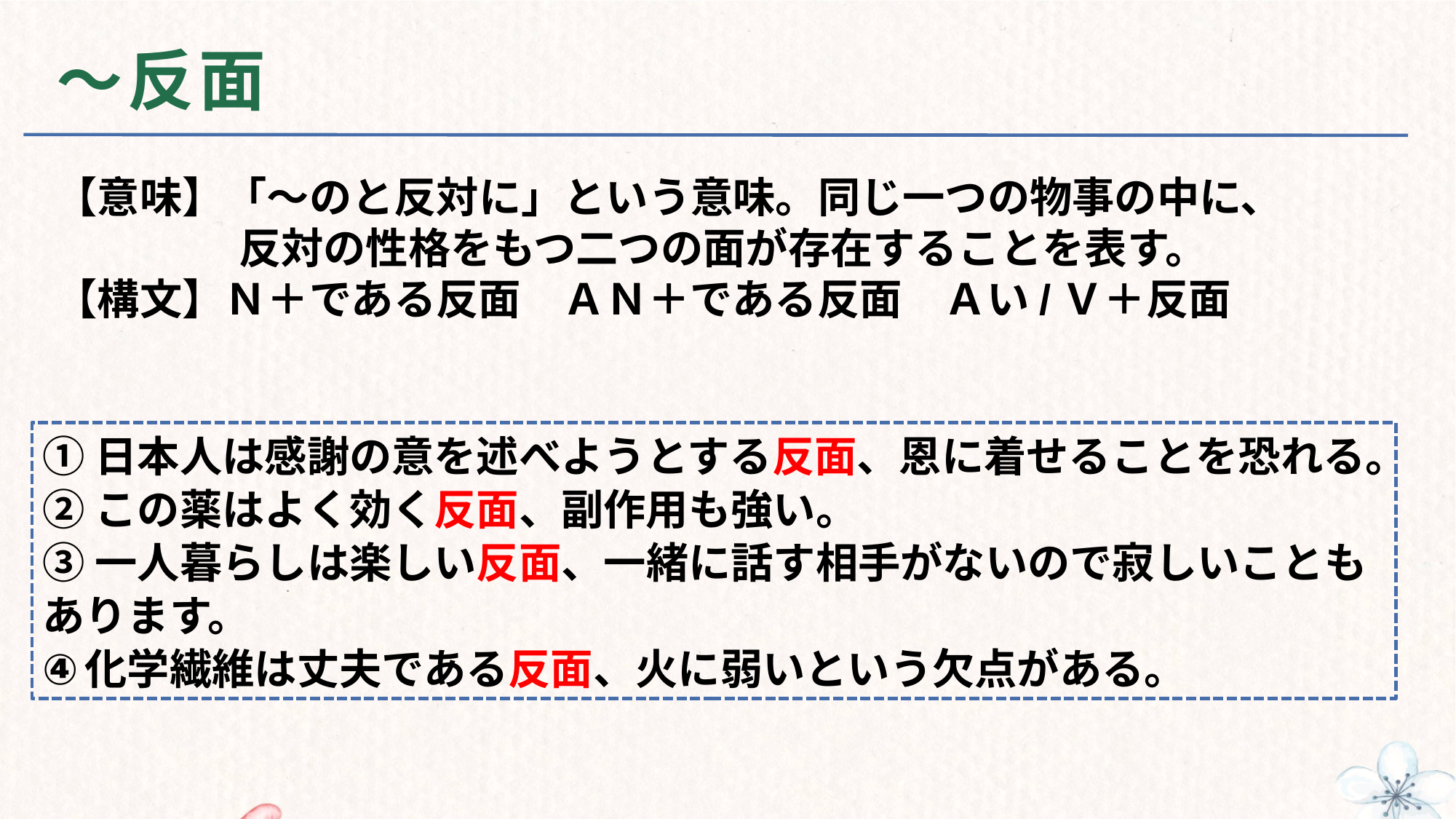

# ～反面
【意味】「～のと反対に」という意味。同じ一つの物事の中に、
                  反対の性格をもつ二つの面が存在することを表す。
【構文】Ｎ＋である反面　ＡＮ＋である反面　Ａい/Ｖ＋反面
①日本人は感謝の意を述べようとする反面、恩に着せることを恐れる。
②この薬はよく効く反面、副作用も強い。
③一人暮らしは楽しい反面、一緒に話す相手がないので寂しいこともあります。
化学繊維は丈夫である反面、火に弱いという欠点がある。